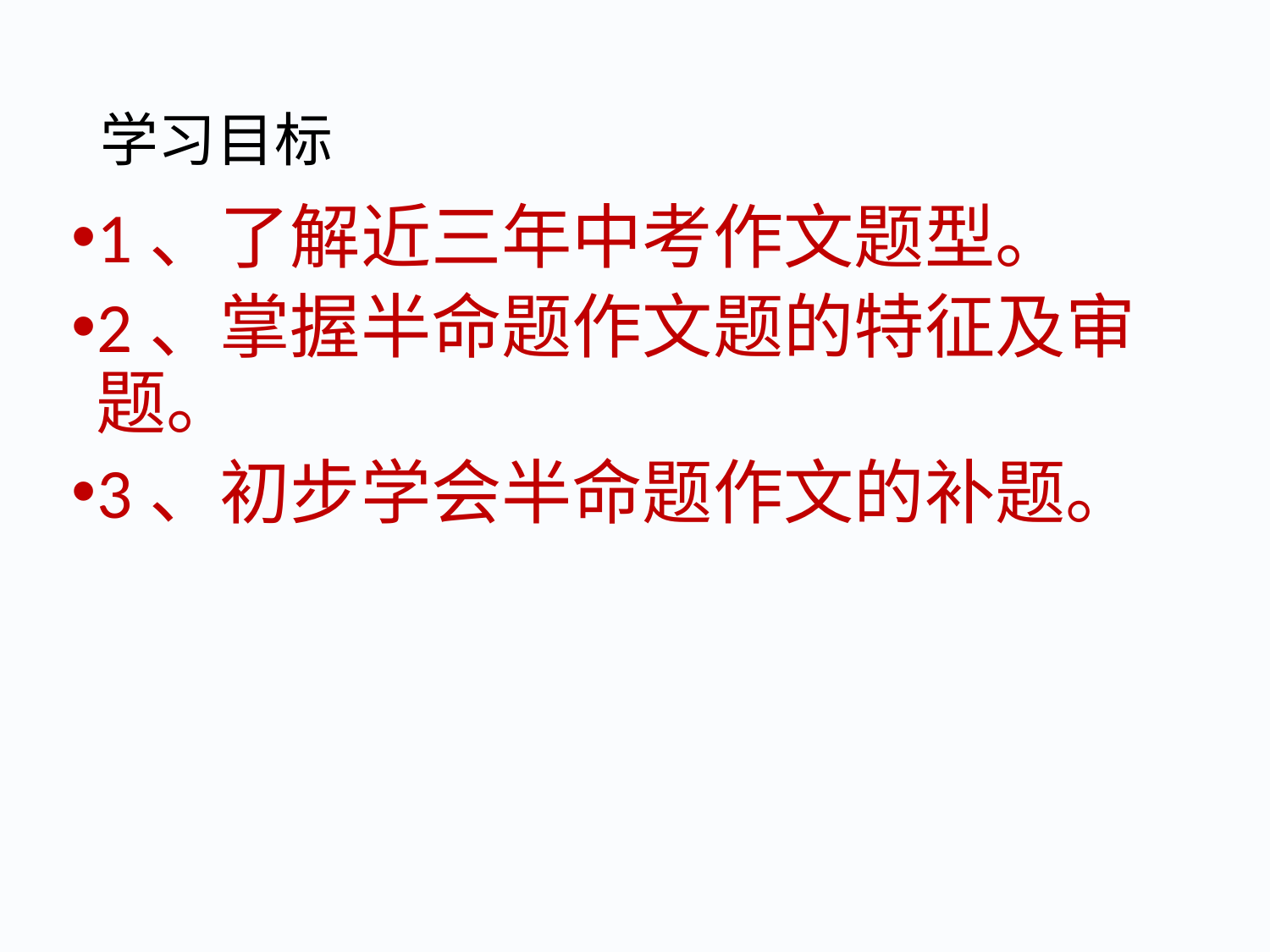

# 学习目标
1、了解近三年中考作文题型。
2、掌握半命题作文题的特征及审题。
3、初步学会半命题作文的补题。